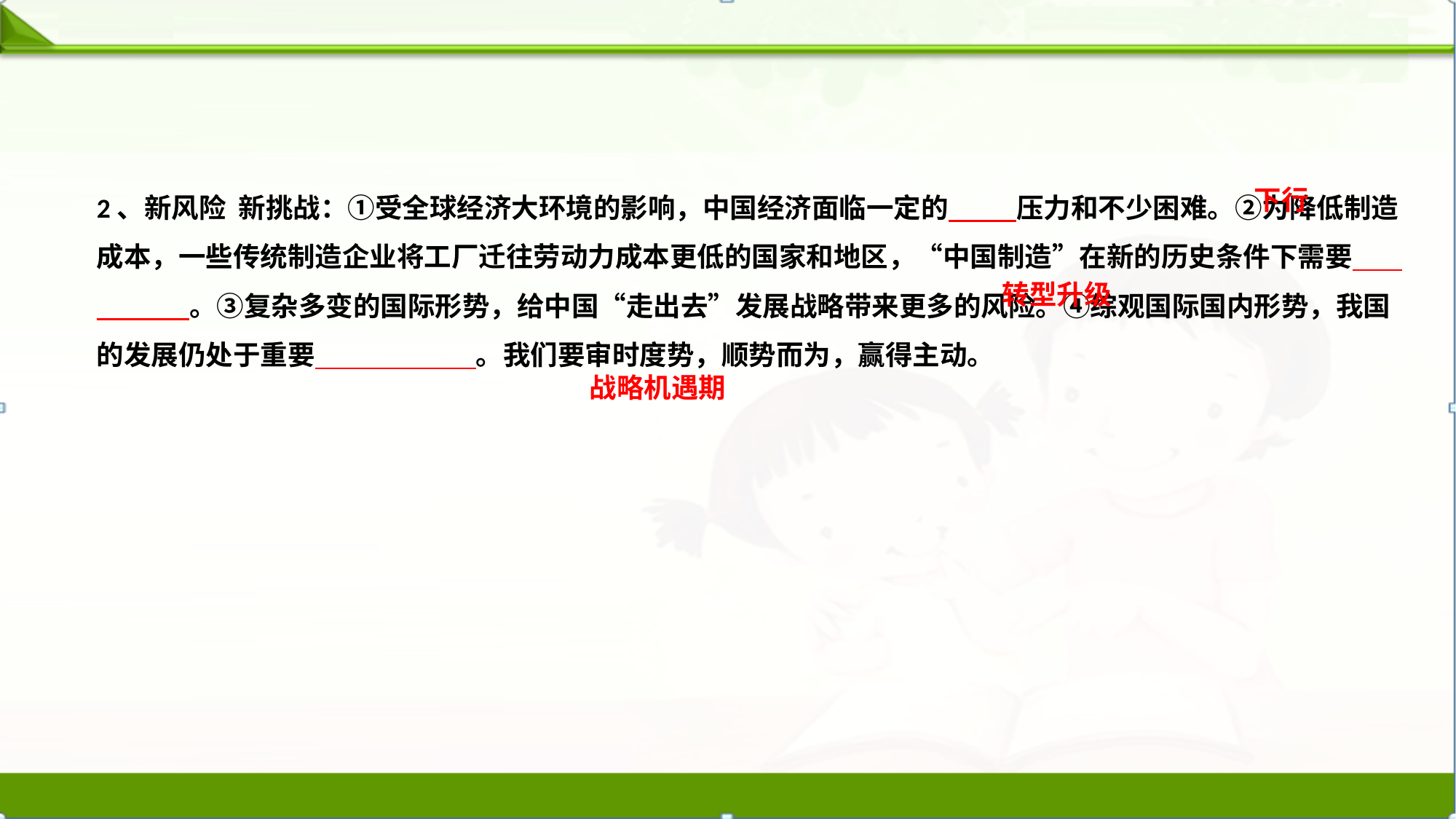

2、新风险  新挑战：①受全球经济大环境的影响，中国经济面临一定的           压力和不少困难。②为降低制造成本，一些传统制造企业将工厂迁往劳动力成本更低的国家和地区，“中国制造”在新的历史条件下需要                        。③复杂多变的国际形势，给中国“走出去”发展战略带来更多的风险。④综观国际国内形势，我国的发展仍处于重要                          。我们要审时度势，顺势而为，赢得主动。
下行
转型升级
战略机遇期